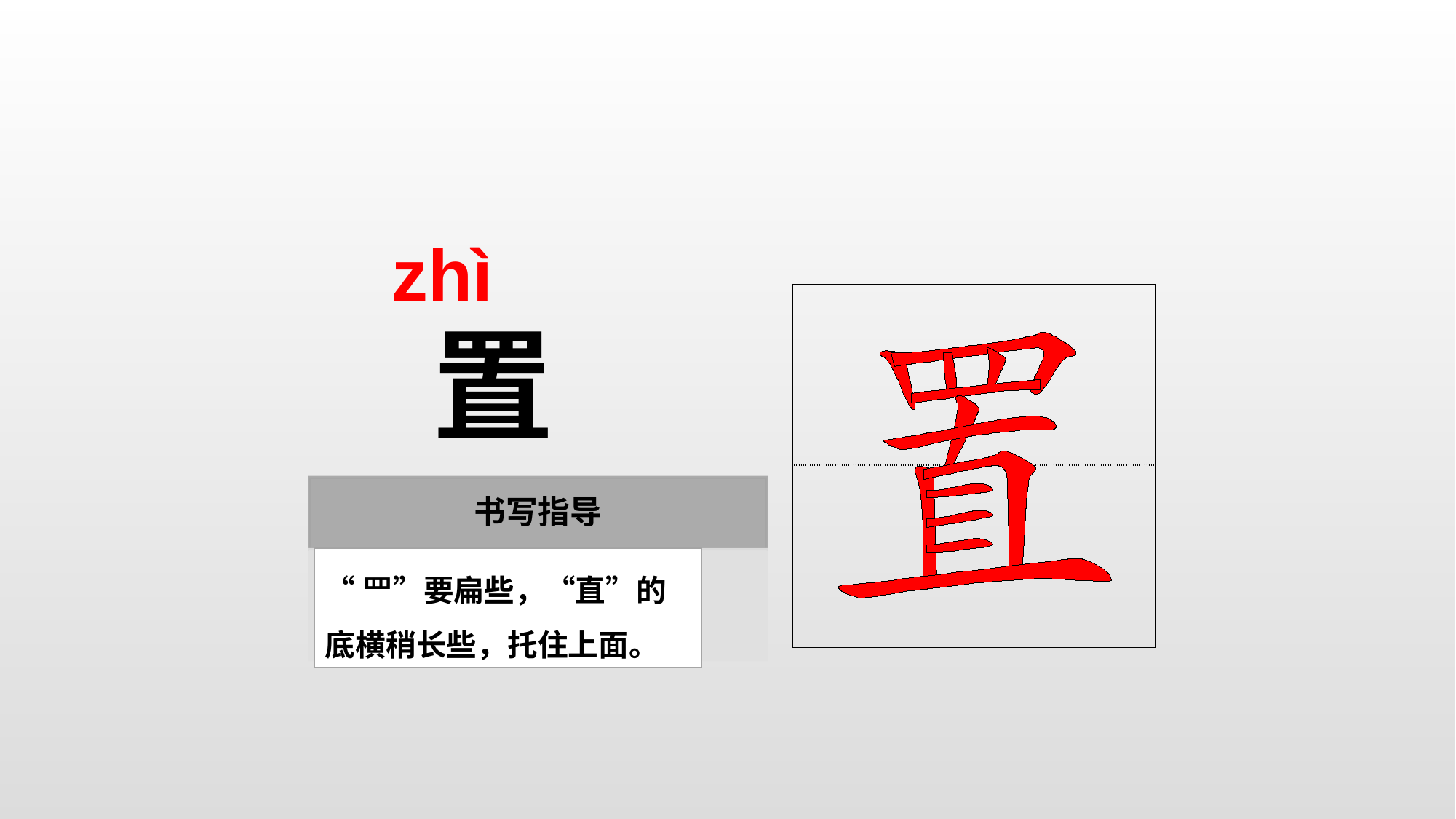

zhì
|  |  |
| --- | --- |
|  |  |
置

书写指导
“罒”要扁些，“直”的底横稍长些，托住上面。